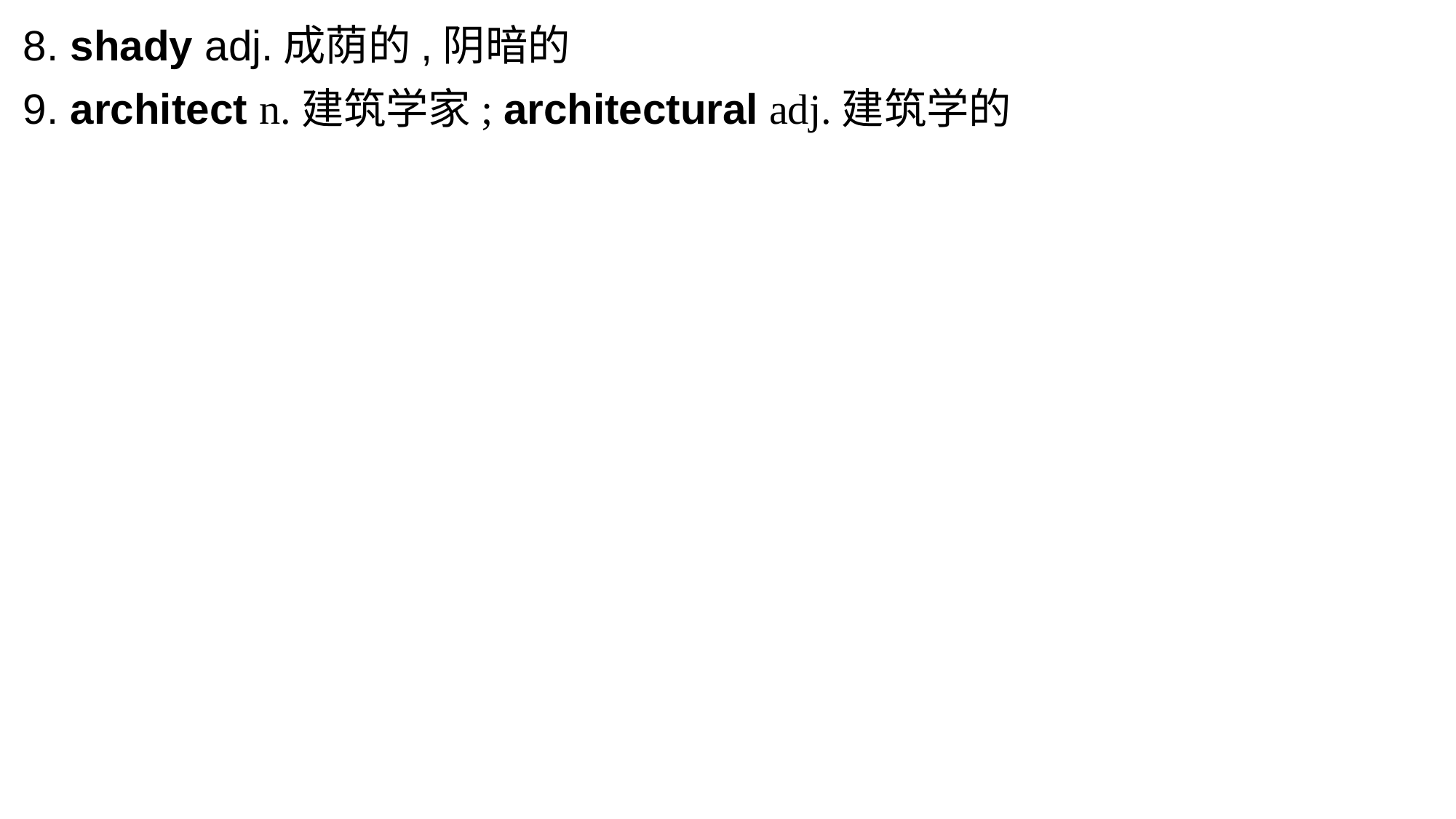

8. shady adj.成荫的,阴暗的
9. architect n.建筑学家; architectural adj.建筑学的